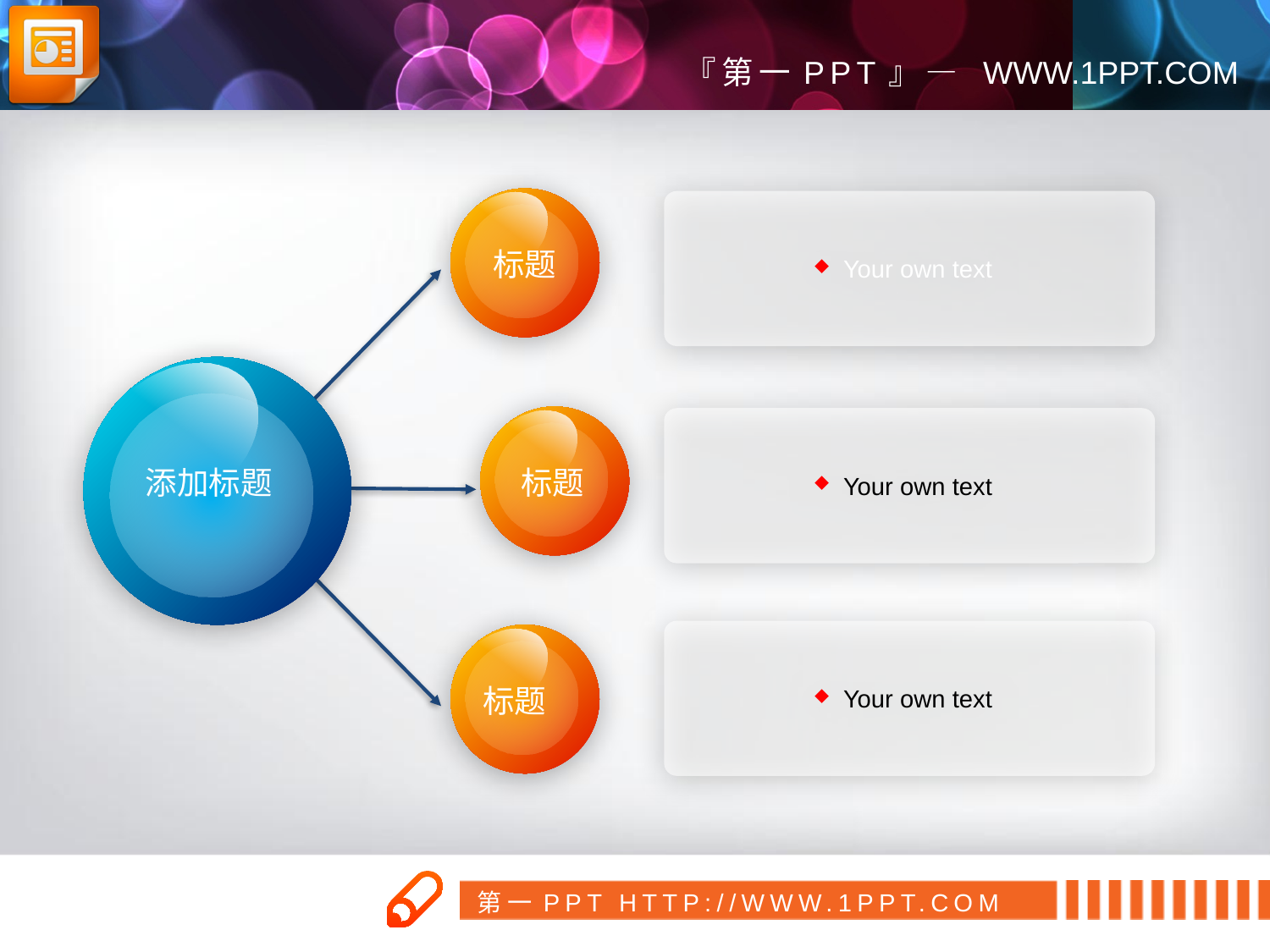

Your own text
标题

Your own text
添加标题
标题
Your own text

标题